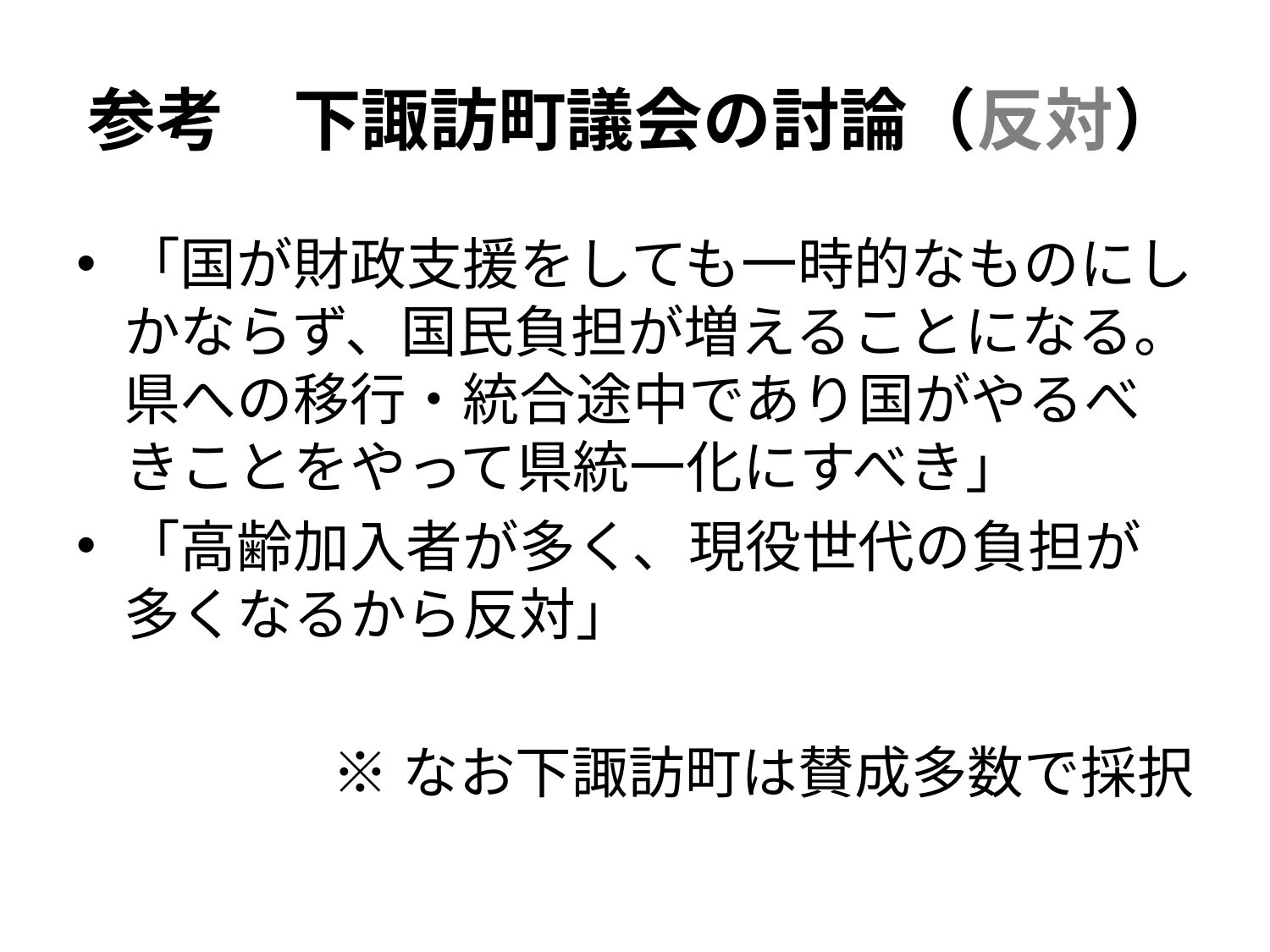

# 参考　下諏訪町議会の討論（反対）
「国が財政支援をしても一時的なものにしかならず、国民負担が増えることになる。県への移行・統合途中であり国がやるべきことをやって県統一化にすべき」
「高齢加入者が多く、現役世代の負担が多くなるから反対」

※なお下諏訪町は賛成多数で採択